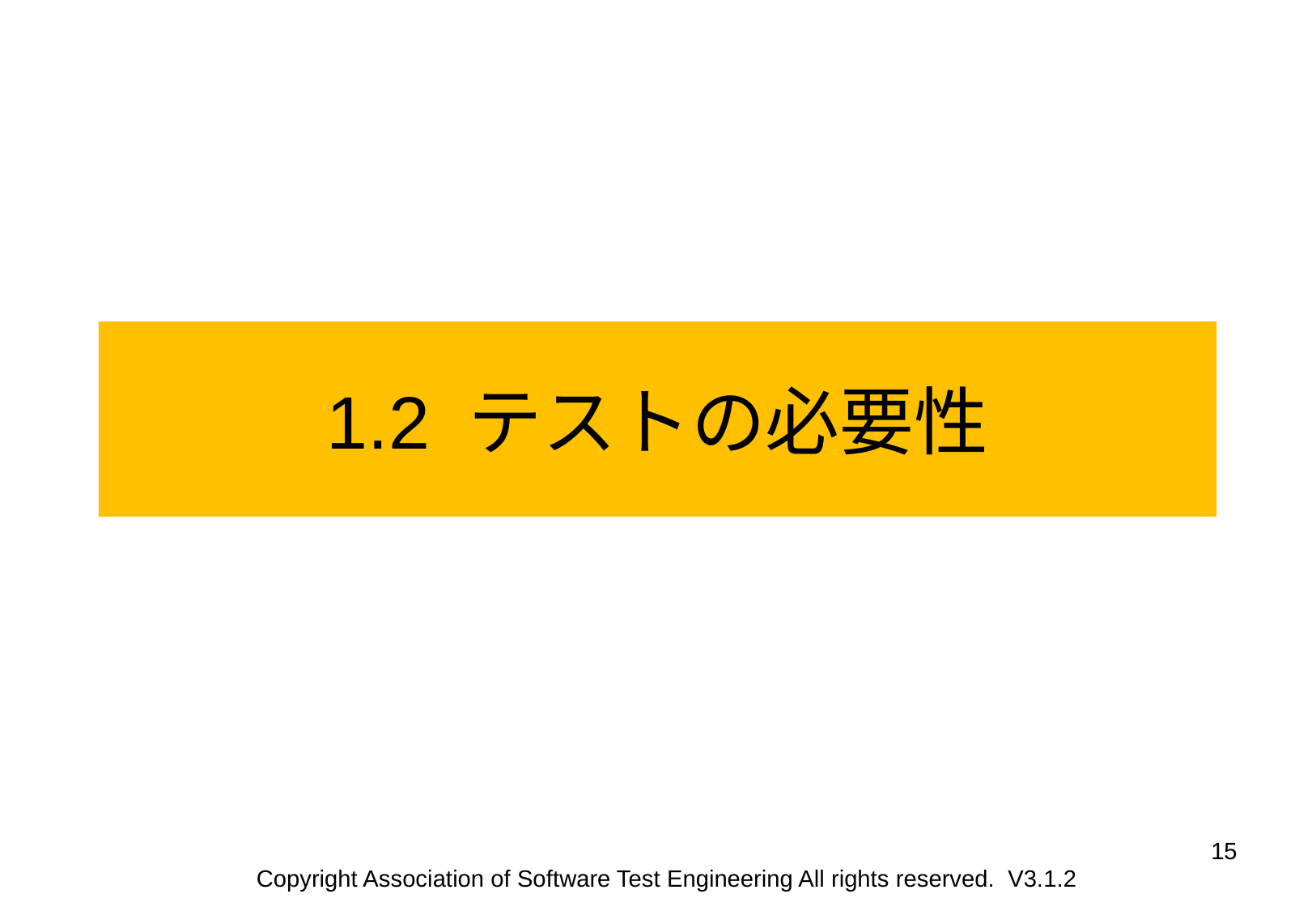

1.2 テストの必要性
15
Copyright Association of Software Test Engineering All rights reserved.  V3.1.2